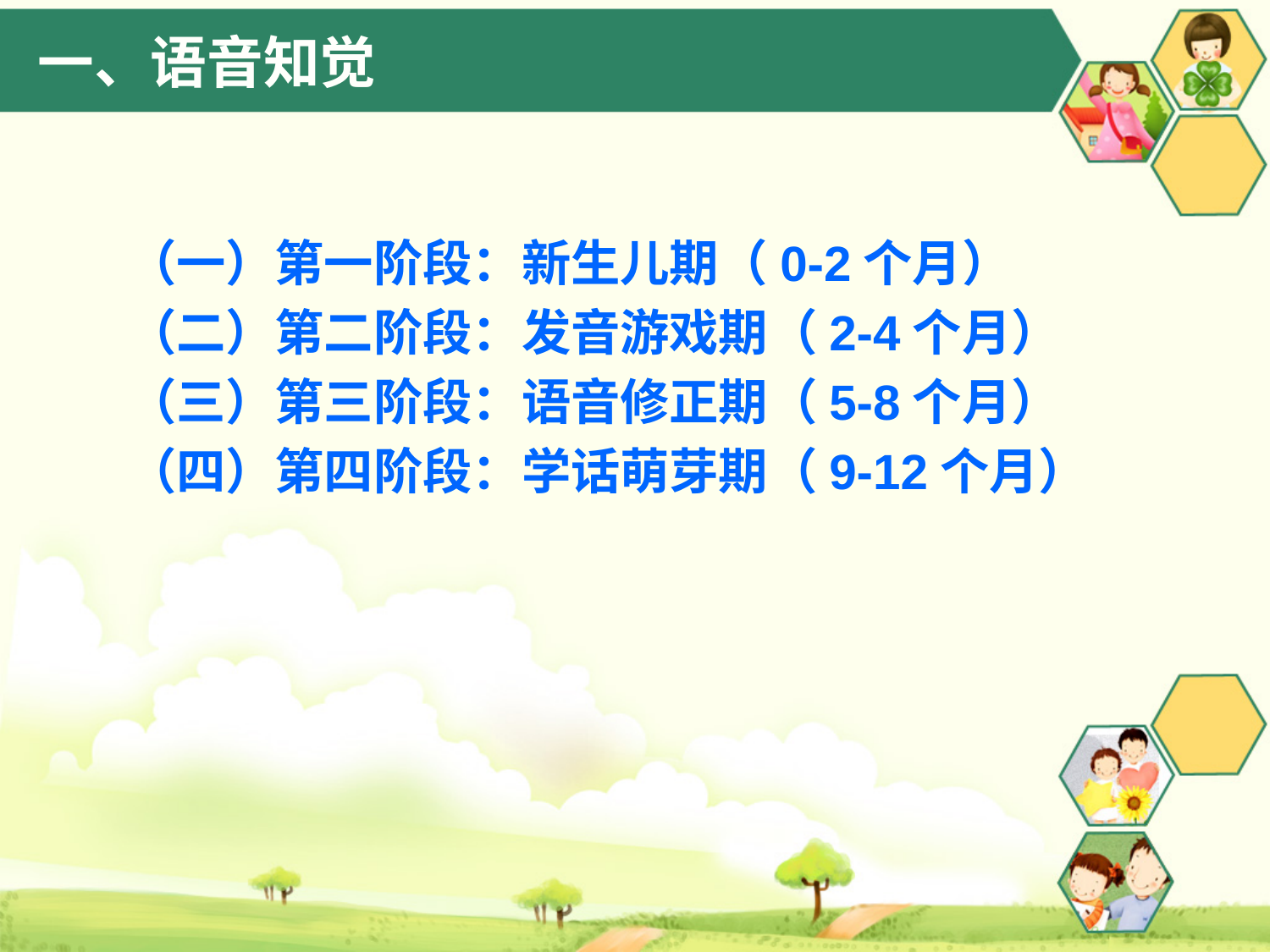

# 一、语音知觉
（一）第一阶段：新生儿期（0-2个月）
（二）第二阶段：发音游戏期（2-4个月）
（三）第三阶段：语音修正期（5-8个月）
（四）第四阶段：学话萌芽期（9-12个月）